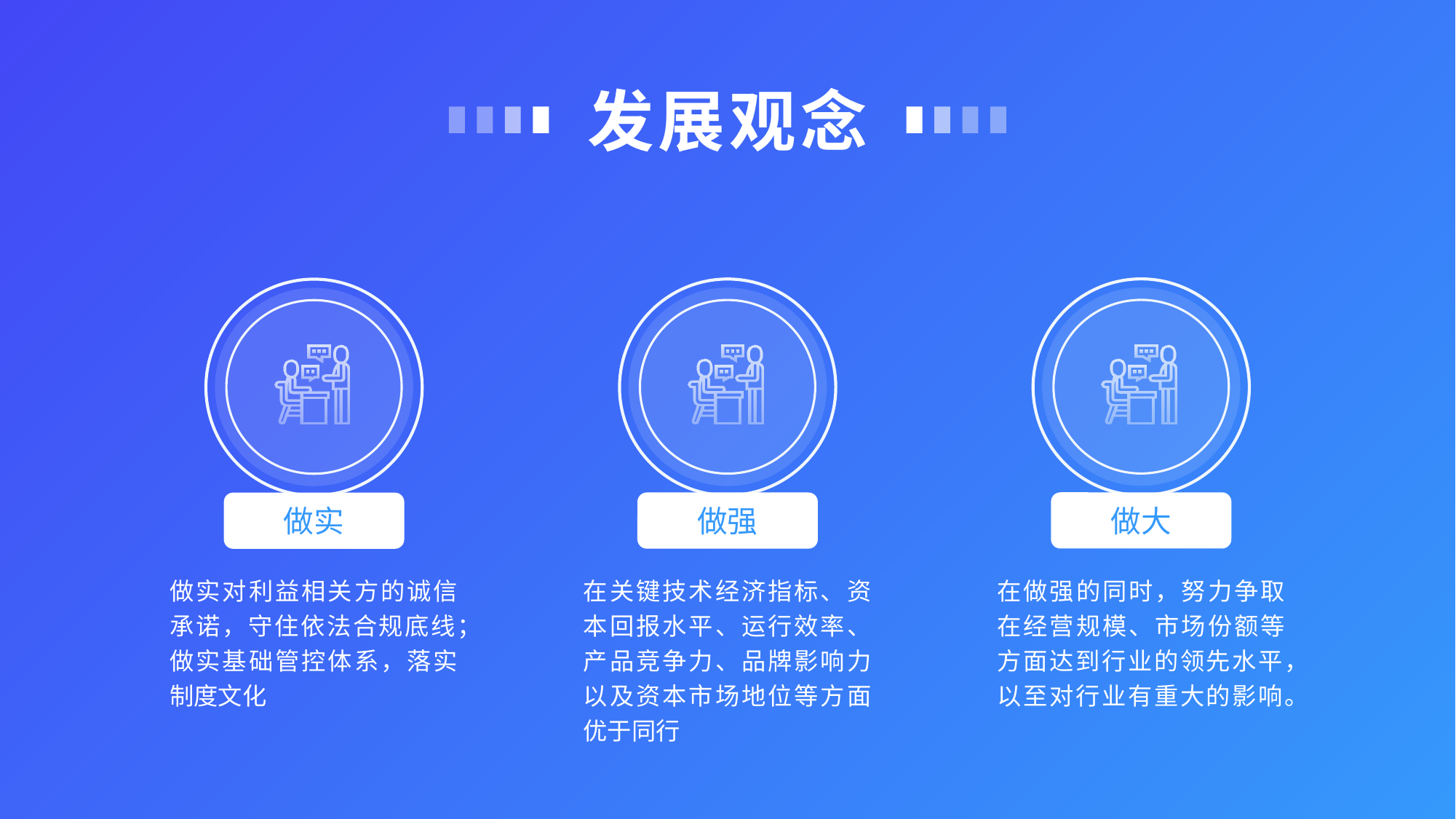

发展观念

做大
做强
做实
在做强的同时，努力争取在经营规模、市场份额等方面达到行业的领先水平，以至对行业有重大的影响。
在关键技术经济指标、资本回报水平、运行效率、产品竞争力、品牌影响力以及资本市场地位等方面优于同行
做实对利益相关方的诚信承诺，守住依法合规底线；做实基础管控体系，落实制度文化